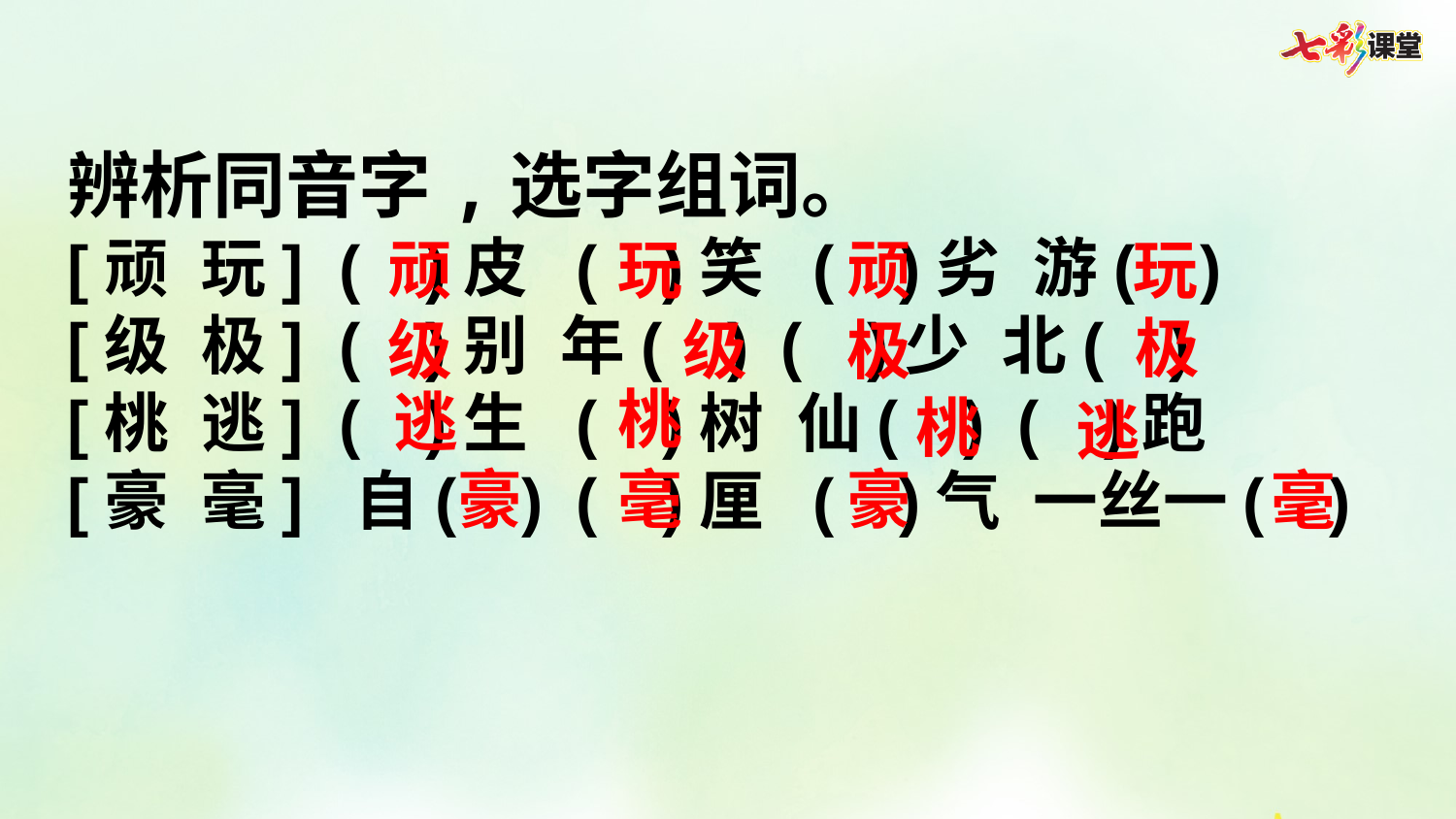

辨析同音字,选字组词。
[顽 玩]  (  )皮 (  )笑 (  )劣 游(  )
[级 极]  (  )别 年(  ) (  )少 北(  )
[桃 逃]  (  )生 (  )树 仙(  ) (  )跑
[豪 毫]  自(  ) (  )厘 (  )气 一丝一(  )
玩
顽
顽
玩
极
级
级
极
桃
逃
桃
逃
毫
豪
豪
毫